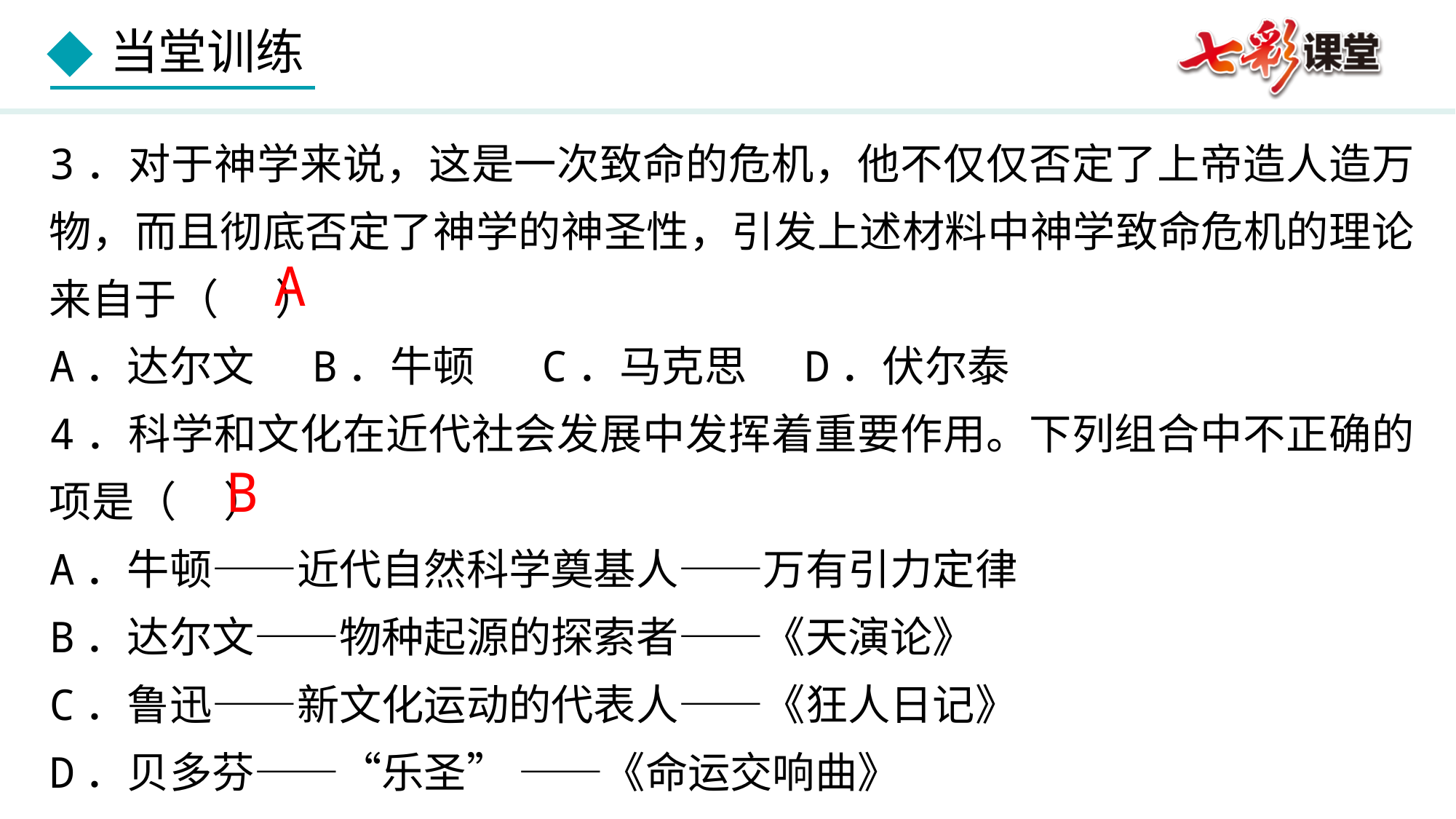

3．对于神学来说，这是一次致命的危机，他不仅仅否定了上帝造人造万物，而且彻底否定了神学的神圣性，引发上述材料中神学致命危机的理论来自于（      ）
A．达尔文     B．牛顿      C．马克思     D．伏尔泰
4．科学和文化在近代社会发展中发挥着重要作用。下列组合中不正确的项是（     ）
A．牛顿——近代自然科学奠基人——万有引力定律
B．达尔文——物种起源的探索者——《天演论》
C．鲁迅——新文化运动的代表人——《狂人日记》
D．贝多芬——“乐圣” ——《命运交响曲》
A
B